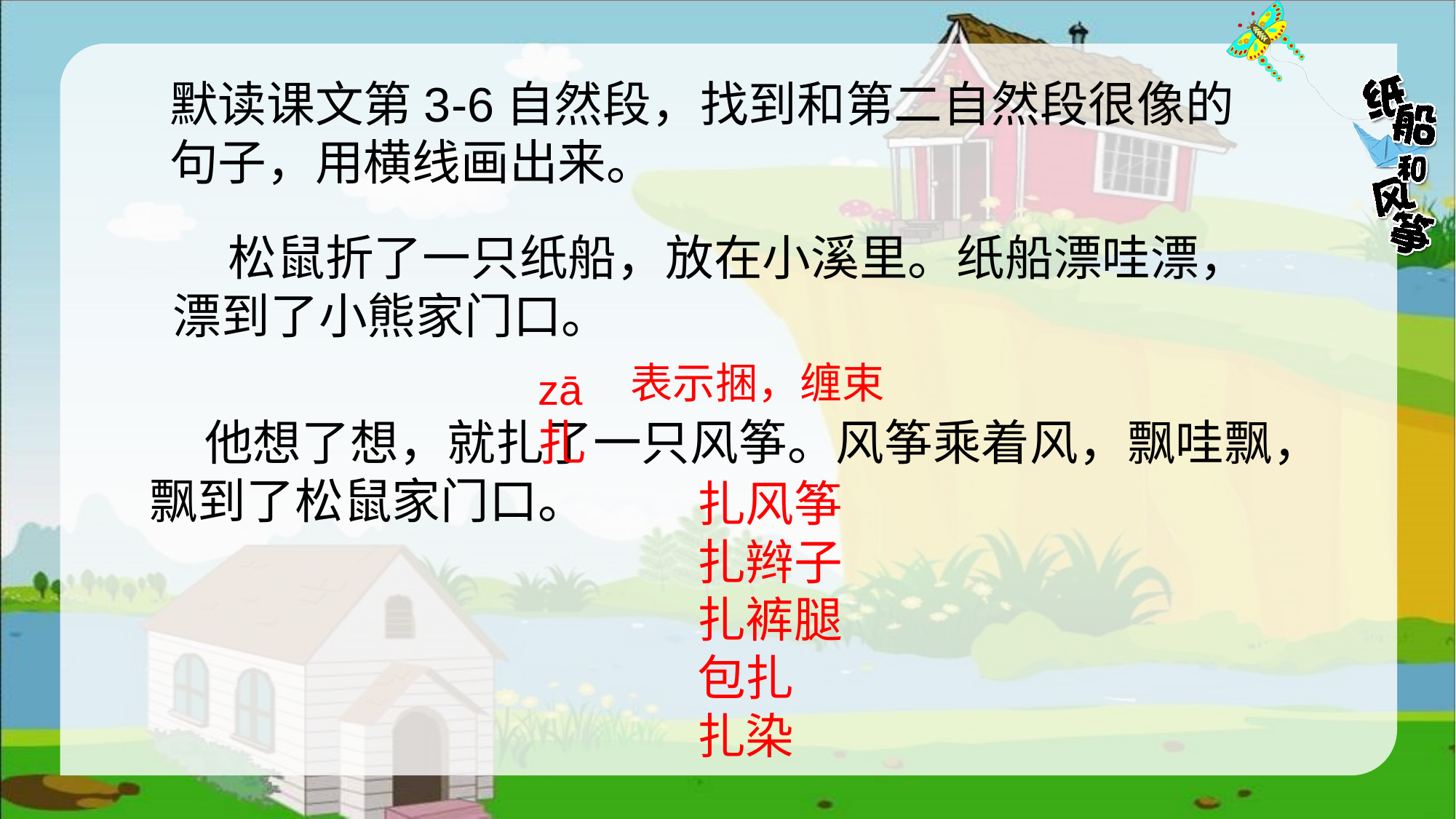

默读课文第3-6自然段，找到和第二自然段很像的句子，用横线画出来。
    松鼠折了一只纸船，放在小溪里。纸船漂哇漂，漂到了小熊家门口。
表示捆，缠束
zā
    他想了想，就扎了一只风筝。风筝乘着风，飘哇飘，飘到了松鼠家门口。
扎
扎风筝
扎辫子
扎裤腿
包扎
扎染